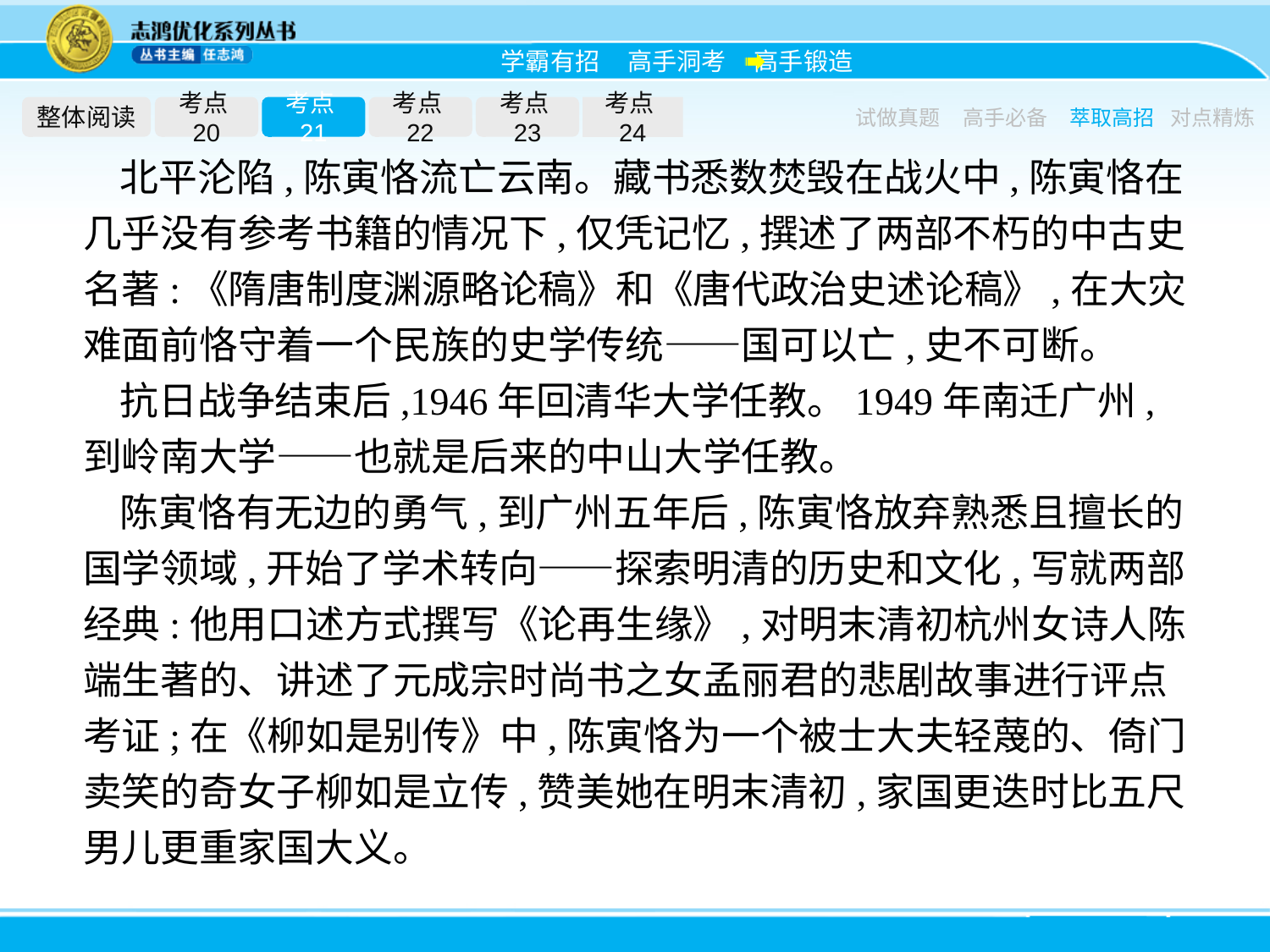

整体阅读
考点20
考点21
考点22
考点23
考点24
试做真题
高手必备
萃取高招
对点精炼
北平沦陷,陈寅恪流亡云南。藏书悉数焚毁在战火中,陈寅恪在几乎没有参考书籍的情况下,仅凭记忆,撰述了两部不朽的中古史名著:《隋唐制度渊源略论稿》和《唐代政治史述论稿》,在大灾难面前恪守着一个民族的史学传统——国可以亡,史不可断。
抗日战争结束后,1946年回清华大学任教。1949年南迁广州,到岭南大学——也就是后来的中山大学任教。
陈寅恪有无边的勇气,到广州五年后,陈寅恪放弃熟悉且擅长的国学领域,开始了学术转向——探索明清的历史和文化,写就两部经典:他用口述方式撰写《论再生缘》,对明末清初杭州女诗人陈端生著的、讲述了元成宗时尚书之女孟丽君的悲剧故事进行评点考证;在《柳如是别传》中,陈寅恪为一个被士大夫轻蔑的、倚门卖笑的奇女子柳如是立传,赞美她在明末清初,家国更迭时比五尺男儿更重家国大义。